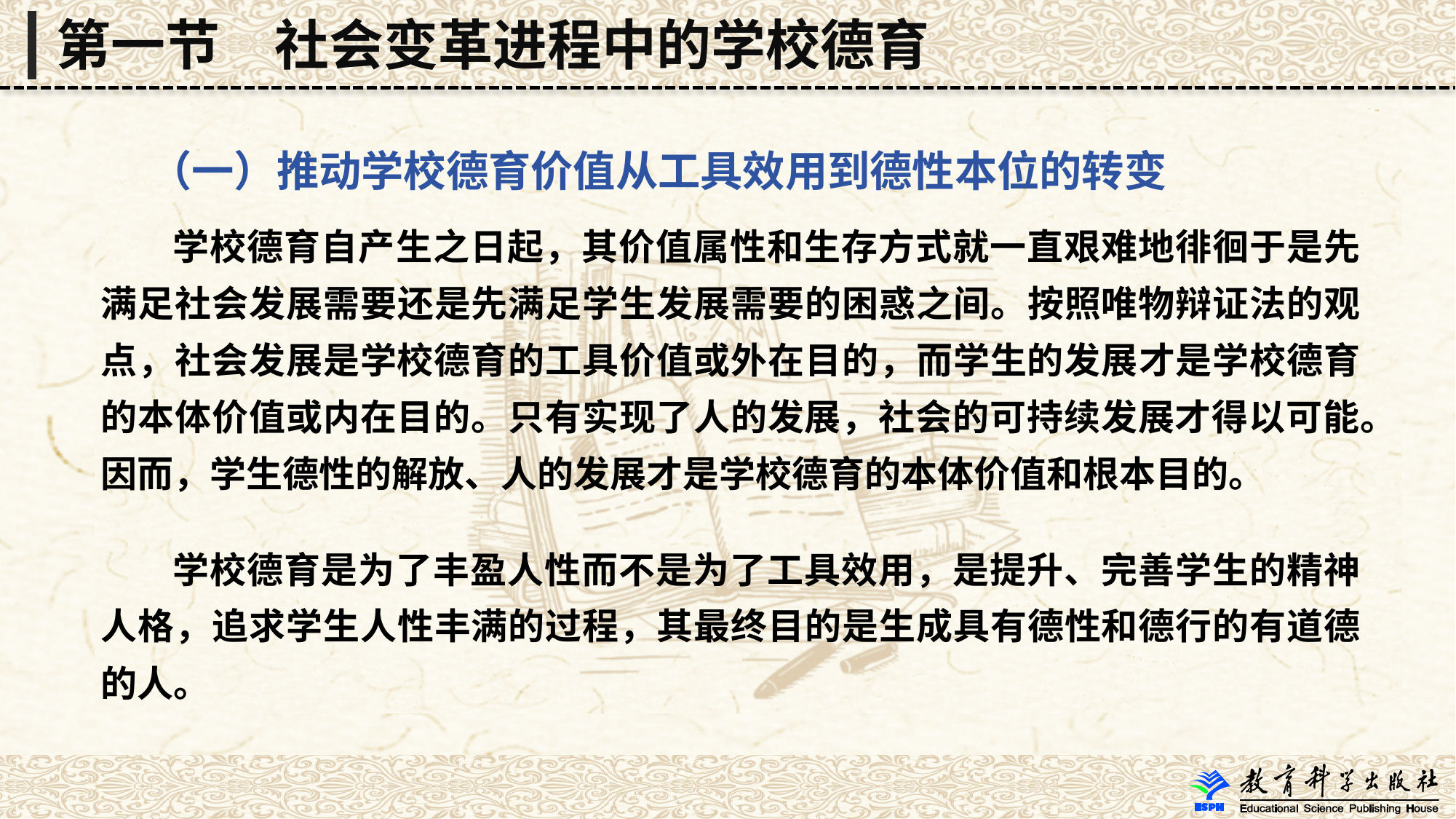

第一节　社会变革进程中的学校德育
    （一）推动学校德育价值从工具效用到德性本位的转变

       学校德育自产生之日起，其价值属性和生存方式就一直艰难地徘徊于是先满足社会发展需要还是先满足学生发展需要的困惑之间。按照唯物辩证法的观点，社会发展是学校德育的工具价值或外在目的，而学生的发展才是学校德育的本体价值或内在目的。只有实现了人的发展，社会的可持续发展才得以可能。因而，学生德性的解放、人的发展才是学校德育的本体价值和根本目的。

       学校德育是为了丰盈人性而不是为了工具效用，是提升、完善学生的精神人格，追求学生人性丰满的过程，其最终目的是生成具有德性和德行的有道德的人。